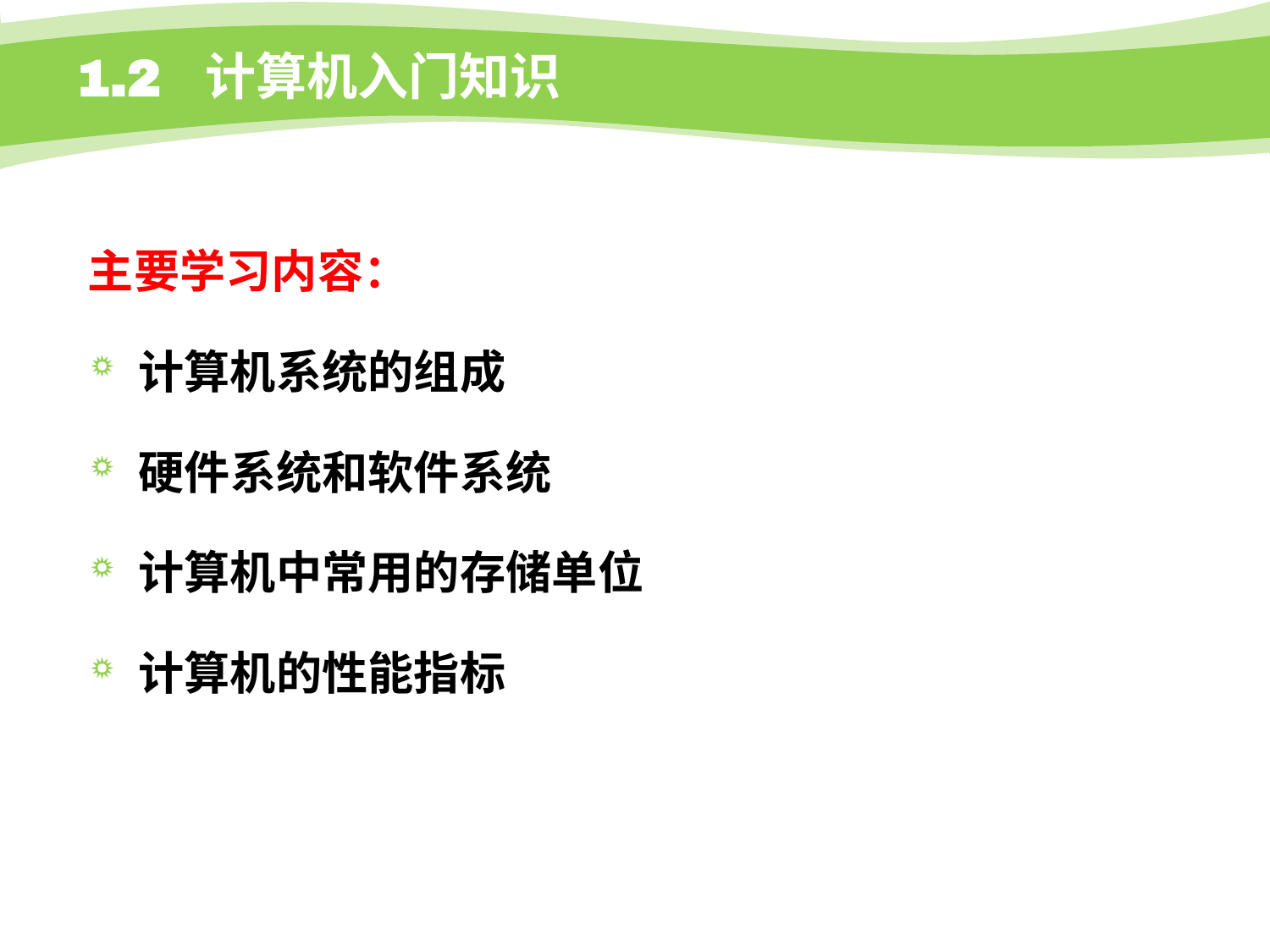

# 1.2  计算机入门知识
主要学习内容：
计算机系统的组成
硬件系统和软件系统
计算机中常用的存储单位
计算机的性能指标